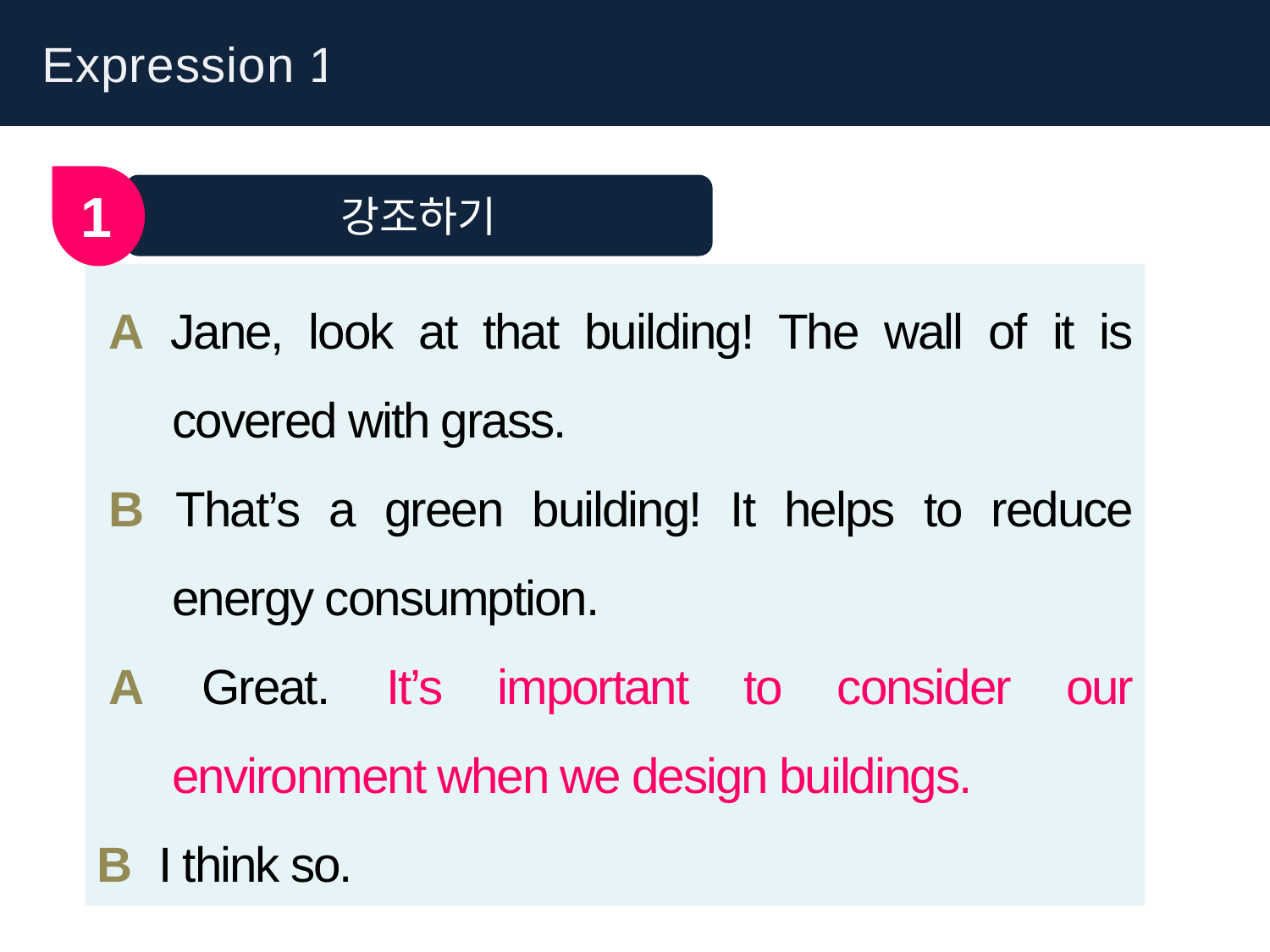

Expression 1

1
강조하기
A Jane, look at that building! The wall of it is covered with grass.
B That’s a green building! It helps to reduce energy consumption.
A Great. It’s important to consider our environment when we design buildings.
B  I think so.